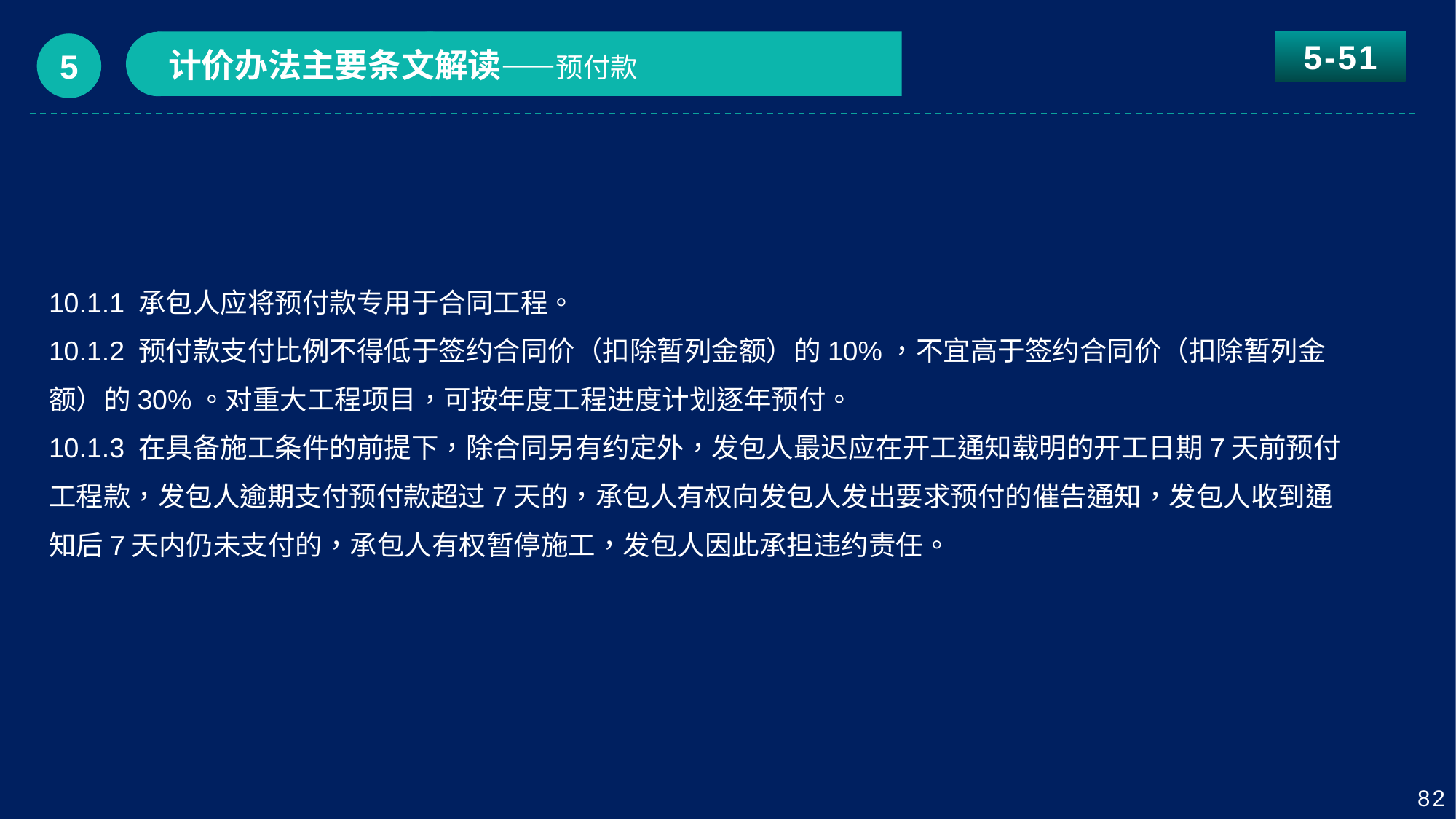

5-51
计价办法主要条文解读——预付款

5
10.1.1 承包人应将预付款专用于合同工程。
10.1.2 预付款支付比例不得低于签约合同价（扣除暂列金额）的10%，不宜高于签约合同价（扣除暂列金额）的30%。对重大工程项目，可按年度工程进度计划逐年预付。
10.1.3 在具备施工条件的前提下，除合同另有约定外，发包人最迟应在开工通知载明的开工日期7天前预付工程款，发包人逾期支付预付款超过7天的，承包人有权向发包人发出要求预付的催告通知，发包人收到通知后7天内仍未支付的，承包人有权暂停施工，发包人因此承担违约责任。
82